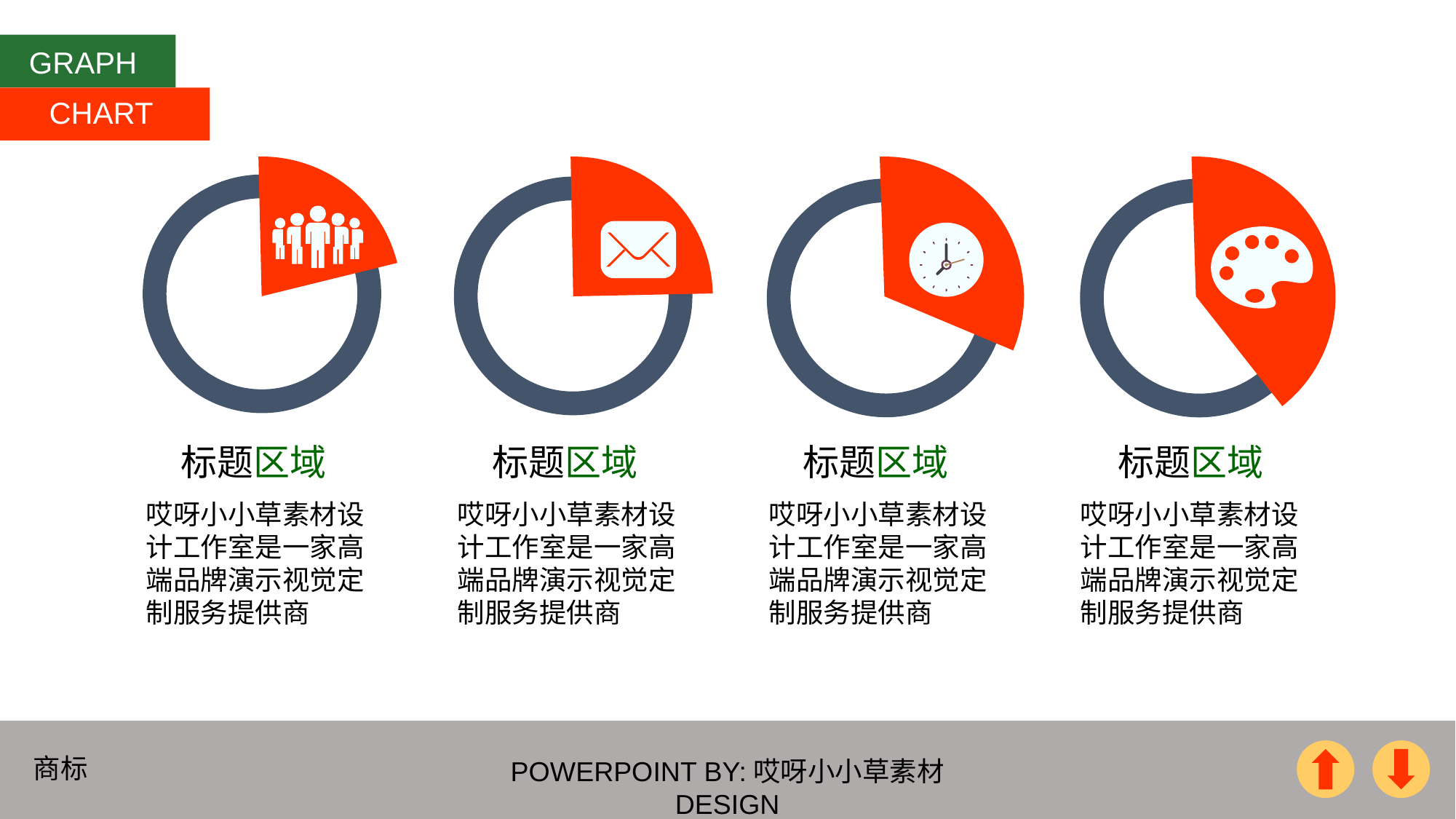

GRAPH
CHART

标题区域
标题区域
标题区域
标题区域
哎呀小小草素材设计工作室是一家高端品牌演示视觉定制服务提供商
哎呀小小草素材设计工作室是一家高端品牌演示视觉定制服务提供商
哎呀小小草素材设计工作室是一家高端品牌演示视觉定制服务提供商
哎呀小小草素材设计工作室是一家高端品牌演示视觉定制服务提供商